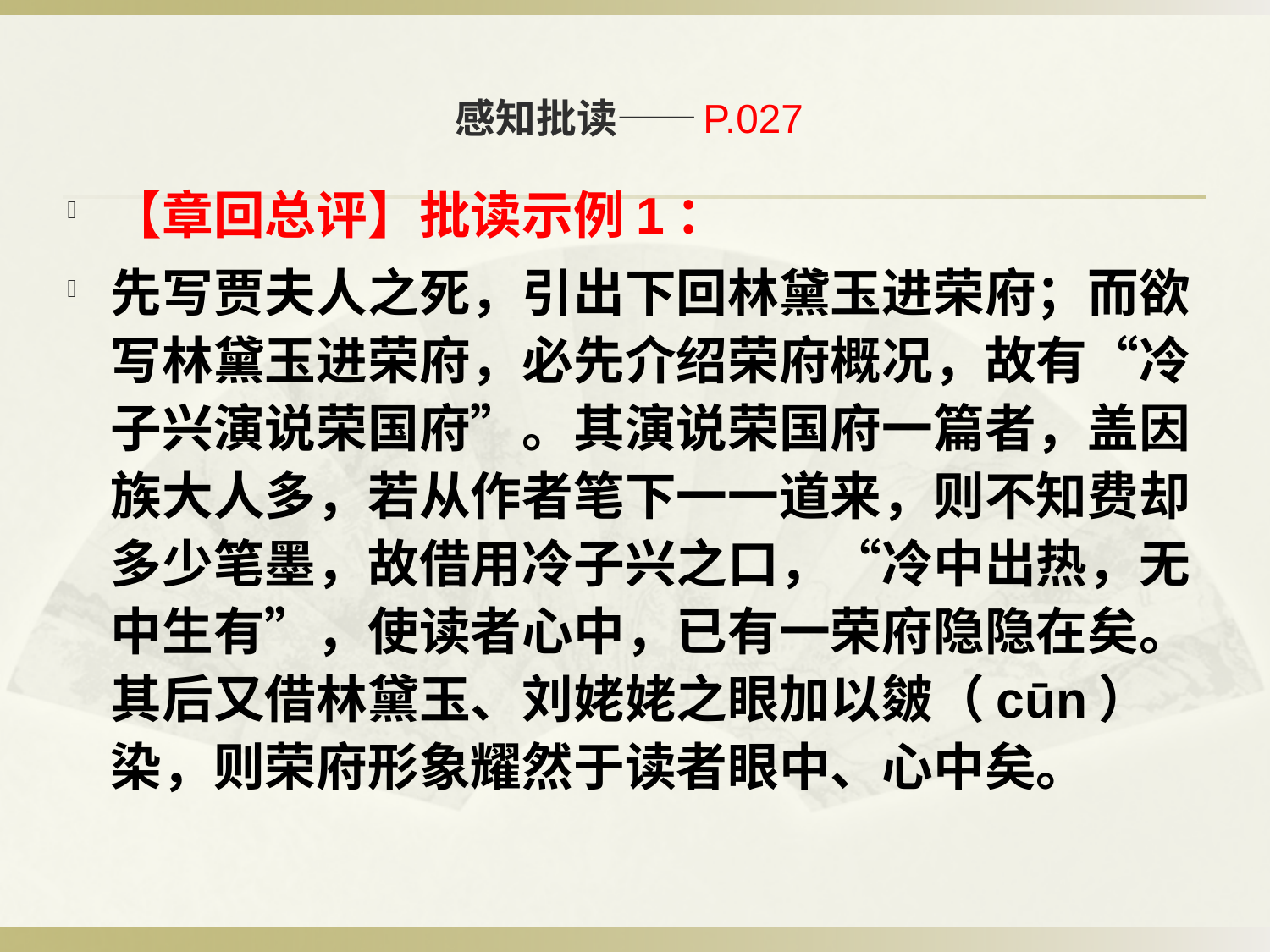

# 感知批读——P.027
【章回总评】批读示例1：
先写贾夫人之死，引出下回林黛玉进荣府；而欲写林黛玉进荣府，必先介绍荣府概况，故有“冷子兴演说荣国府”。其演说荣国府一篇者，盖因族大人多，若从作者笔下一一道来，则不知费却多少笔墨，故借用冷子兴之口，“冷中出热，无中生有”，使读者心中，已有一荣府隐隐在矣。其后又借林黛玉、刘姥姥之眼加以皴（cūn）染，则荣府形象耀然于读者眼中、心中矣。